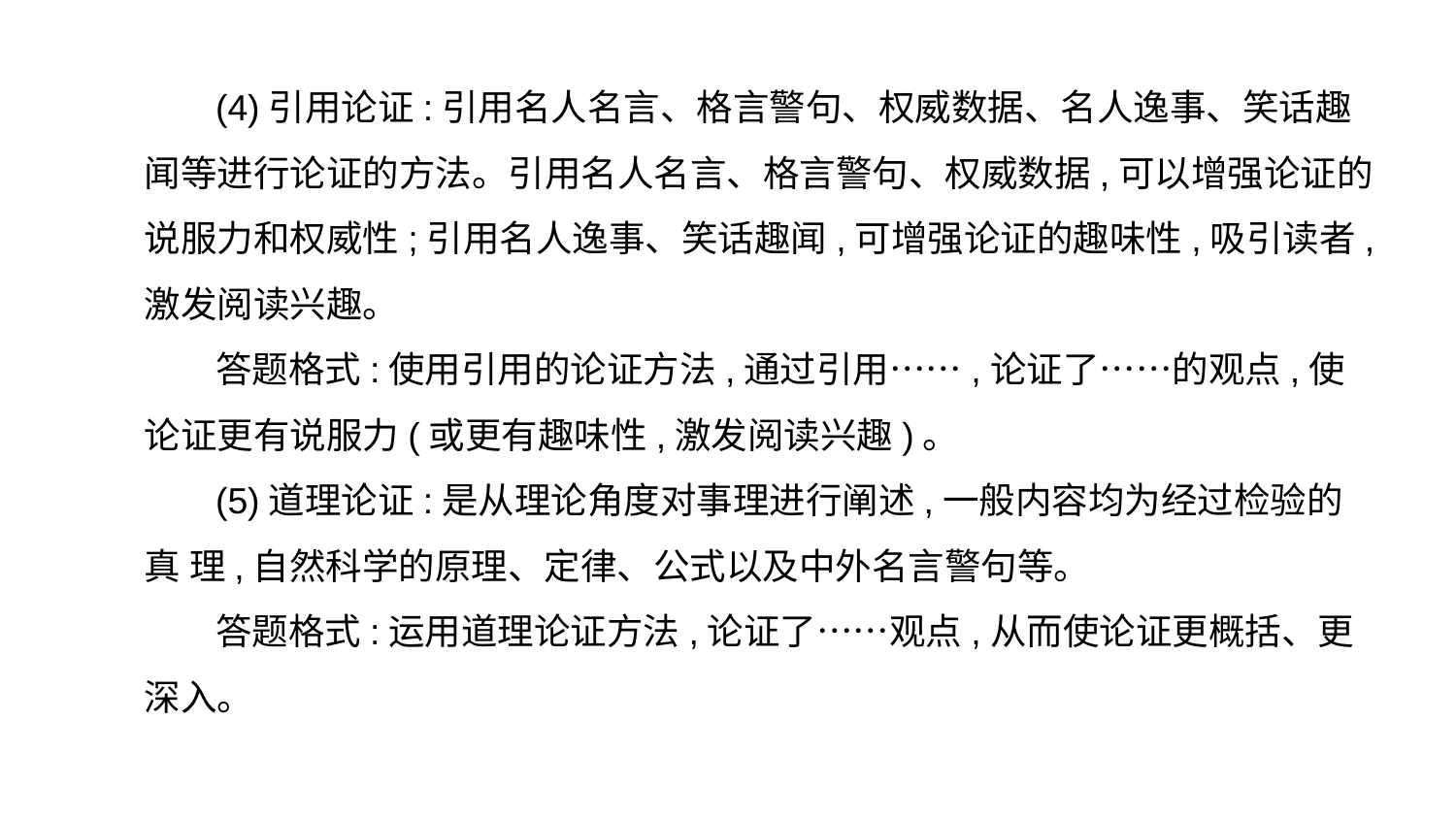

(4)引用论证:引用名人名言、格言警句、权威数据、名人逸事、笑话趣闻等进行论证的方法。引用名人名言、格言警句、权威数据,可以增强论证的说服力和权威性;引用名人逸事、笑话趣闻,可增强论证的趣味性,吸引读者,激发阅读兴趣。
答题格式:使用引用的论证方法,通过引用……,论证了……的观点,使论证更有说服力(或更有趣味性,激发阅读兴趣)。
(5)道理论证:是从理论角度对事理进行阐述,一般内容均为经过检验的真 理,自然科学的原理、定律、公式以及中外名言警句等。
答题格式:运用道理论证方法,论证了……观点,从而使论证更概括、更深入。